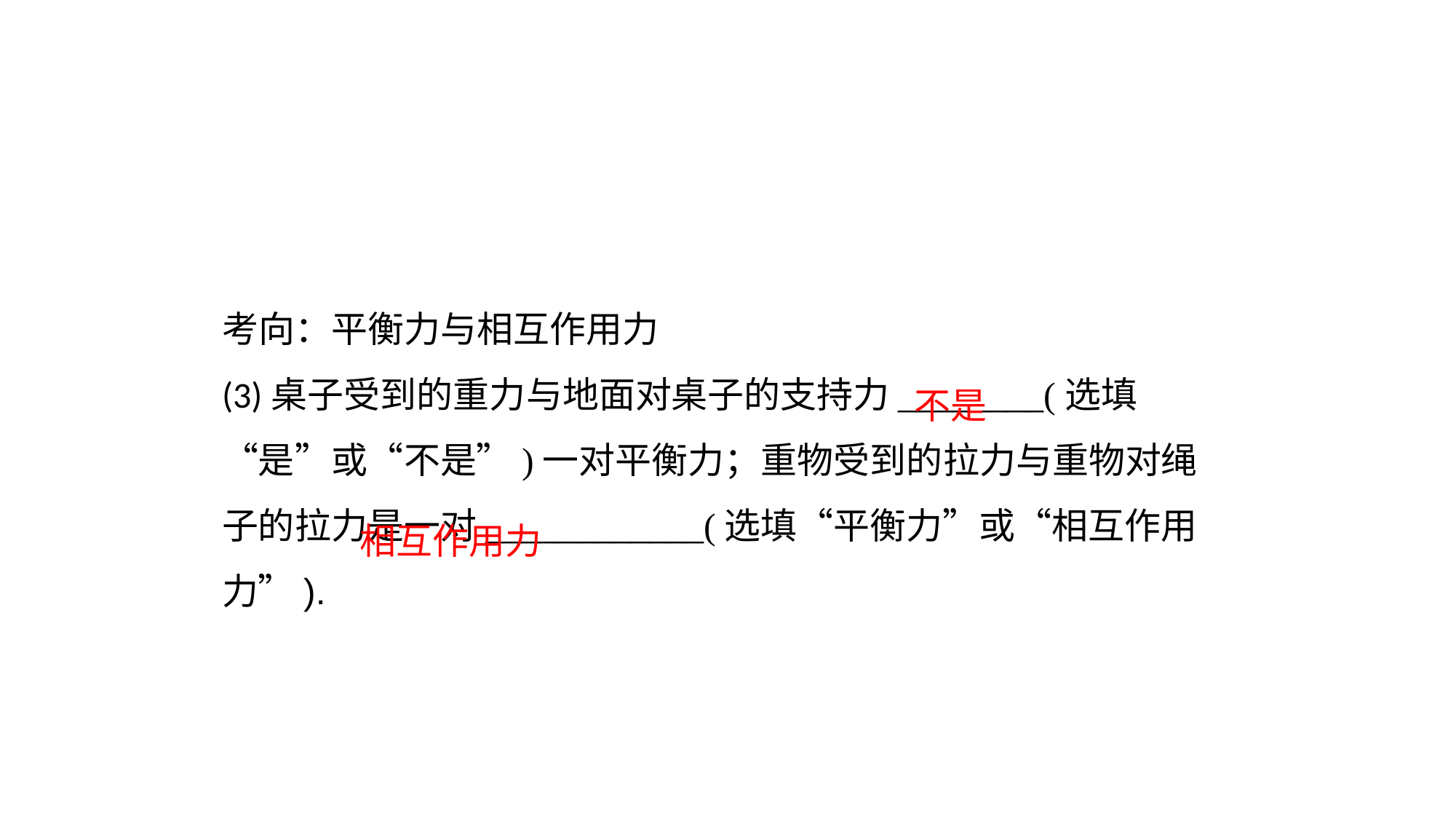

考向：平衡力与相互作用力(3)桌子受到的重力与地面对桌子的支持力________(选填“是”或“不是”)一对平衡力；重物受到的拉力与重物对绳子的拉力是一对____________(选填“平衡力”或“相互作用力”).
不是
相互作用力